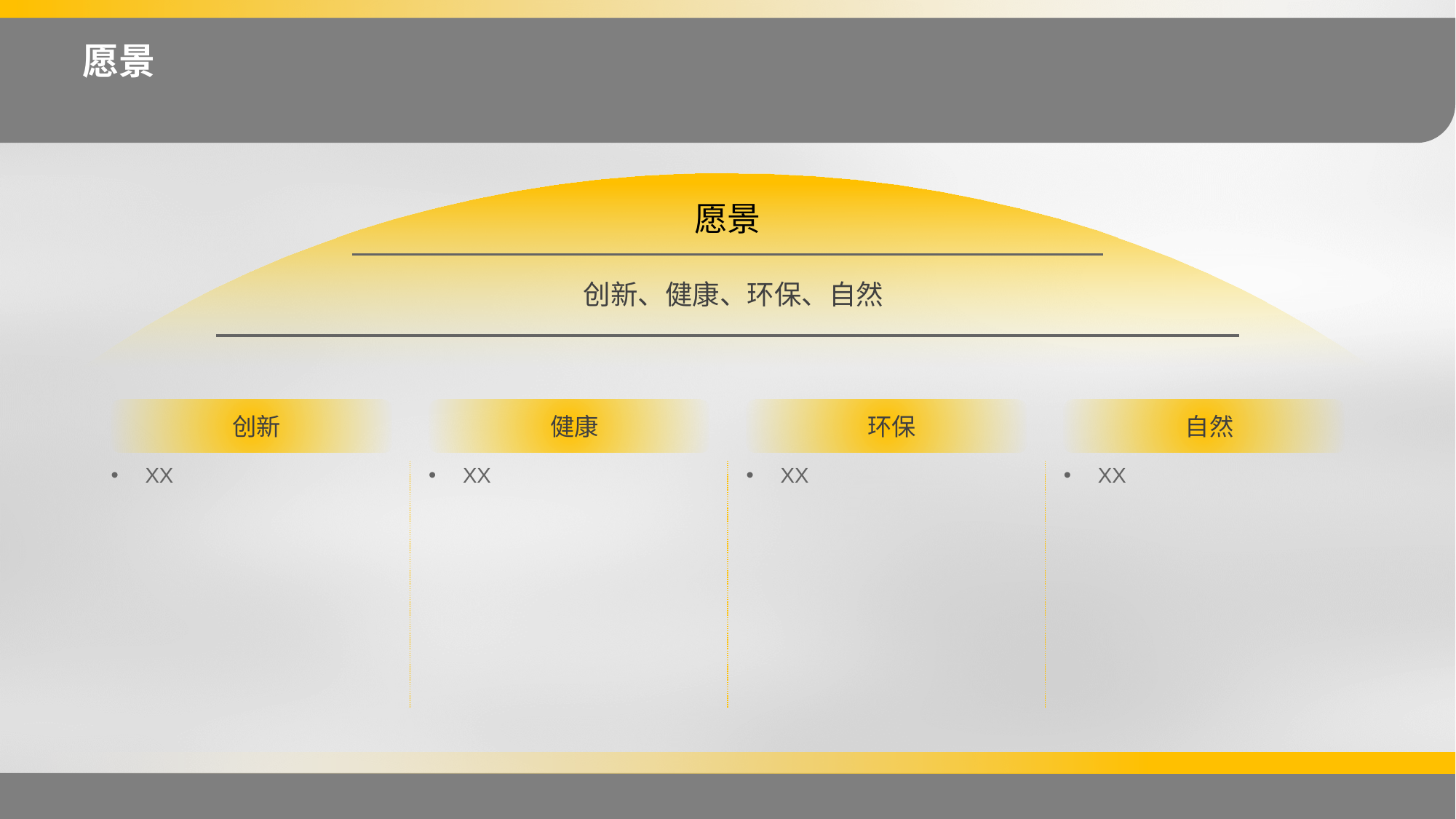

愿景

愿景
创新、健康、环保、自然
创新
健康
环保
自然
XX
XX
XX
XX